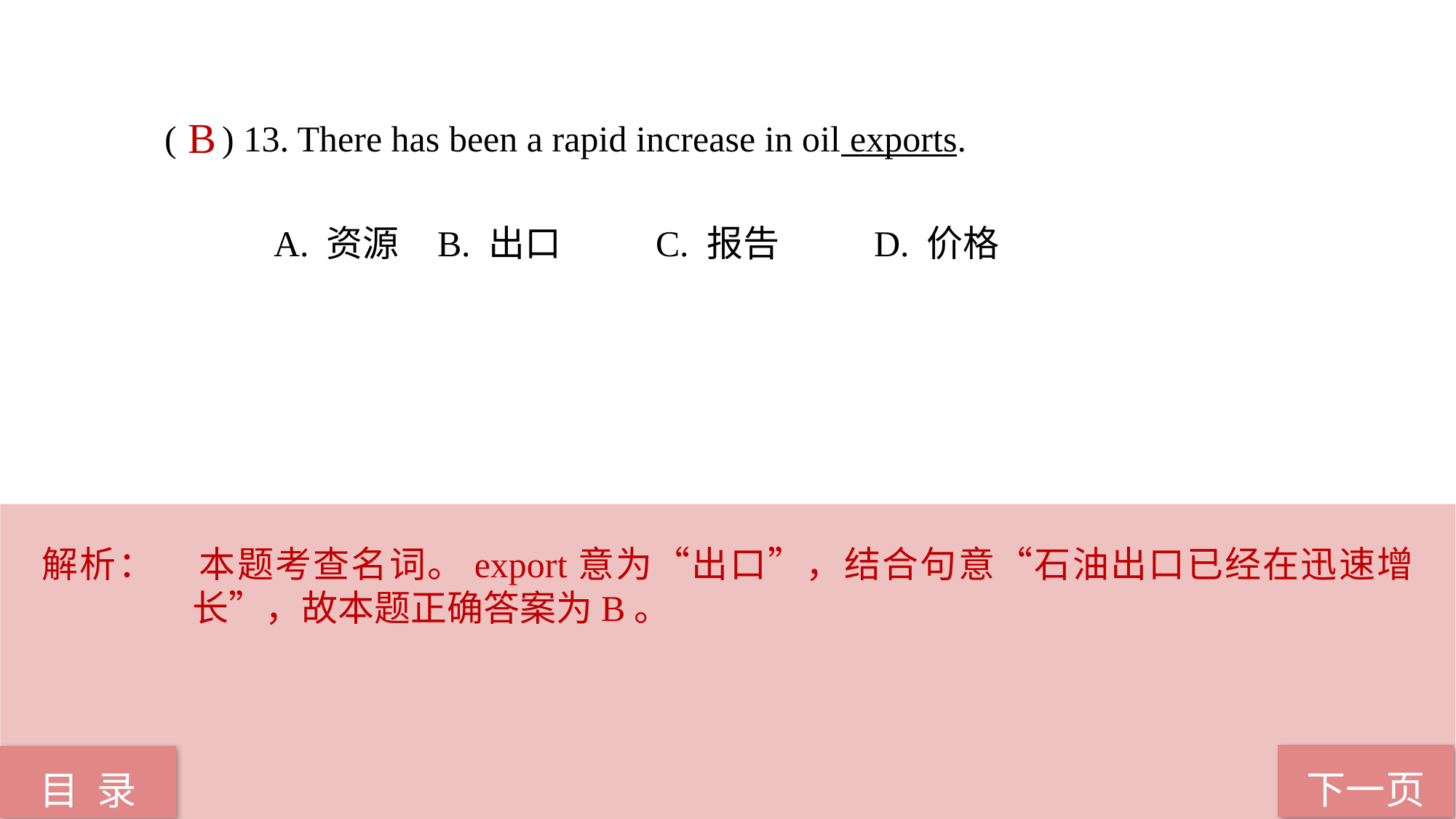

(     ) 13. There has been a rapid increase in oil exports.

A. 资源 	B. 出口 	C. 报告 	D. 价格
B
解析：	本题考查名词。export意为“出口”，结合句意“石油出口已经在迅速增长”，故本题正确答案为B。